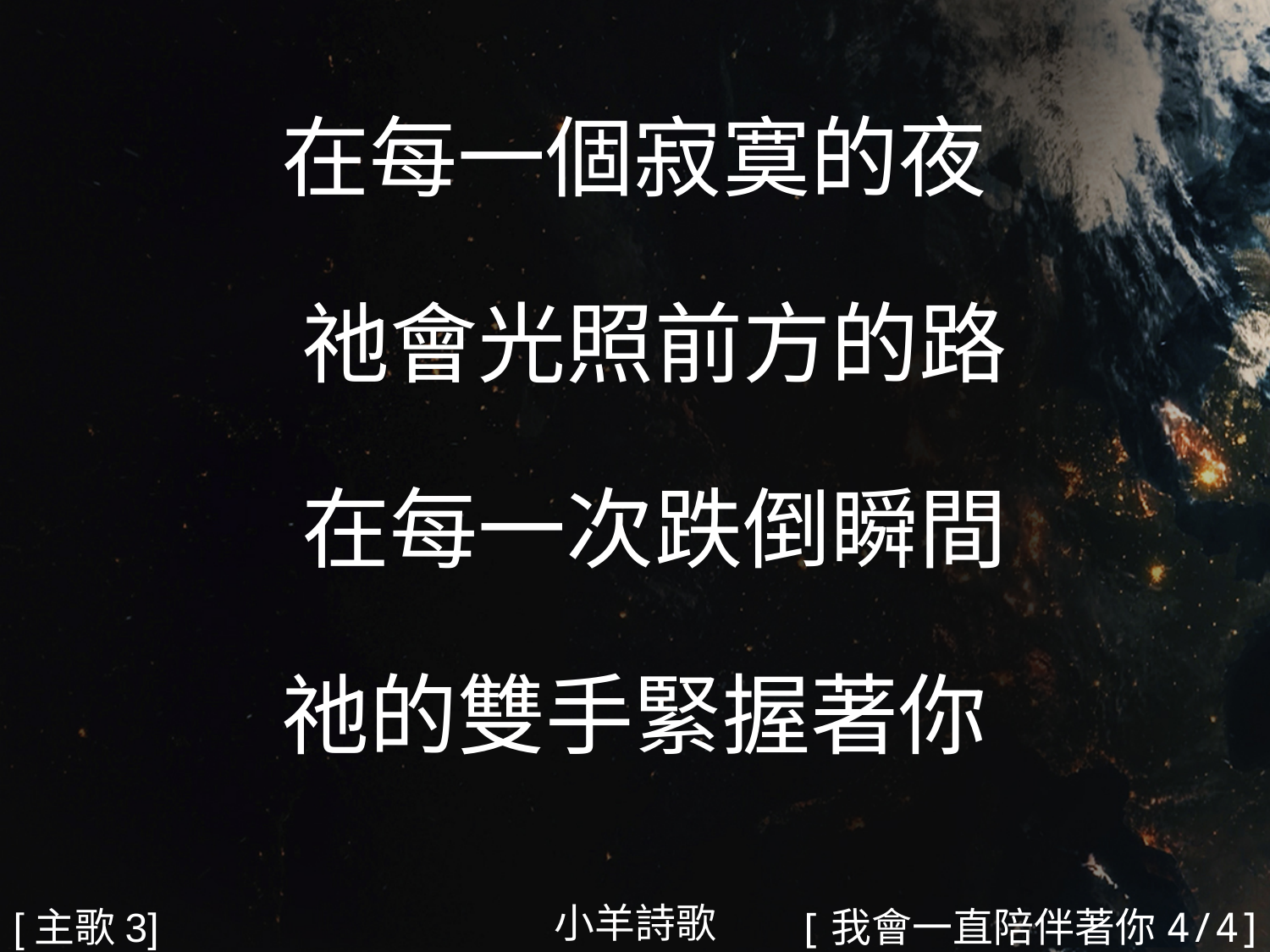

在每一個寂寞的夜

 祂會光照前方的路

 在每一次跌倒瞬間

祂的雙手緊握著你

#

小羊詩歌
[主歌3]
[我會一直陪伴著你4/4]